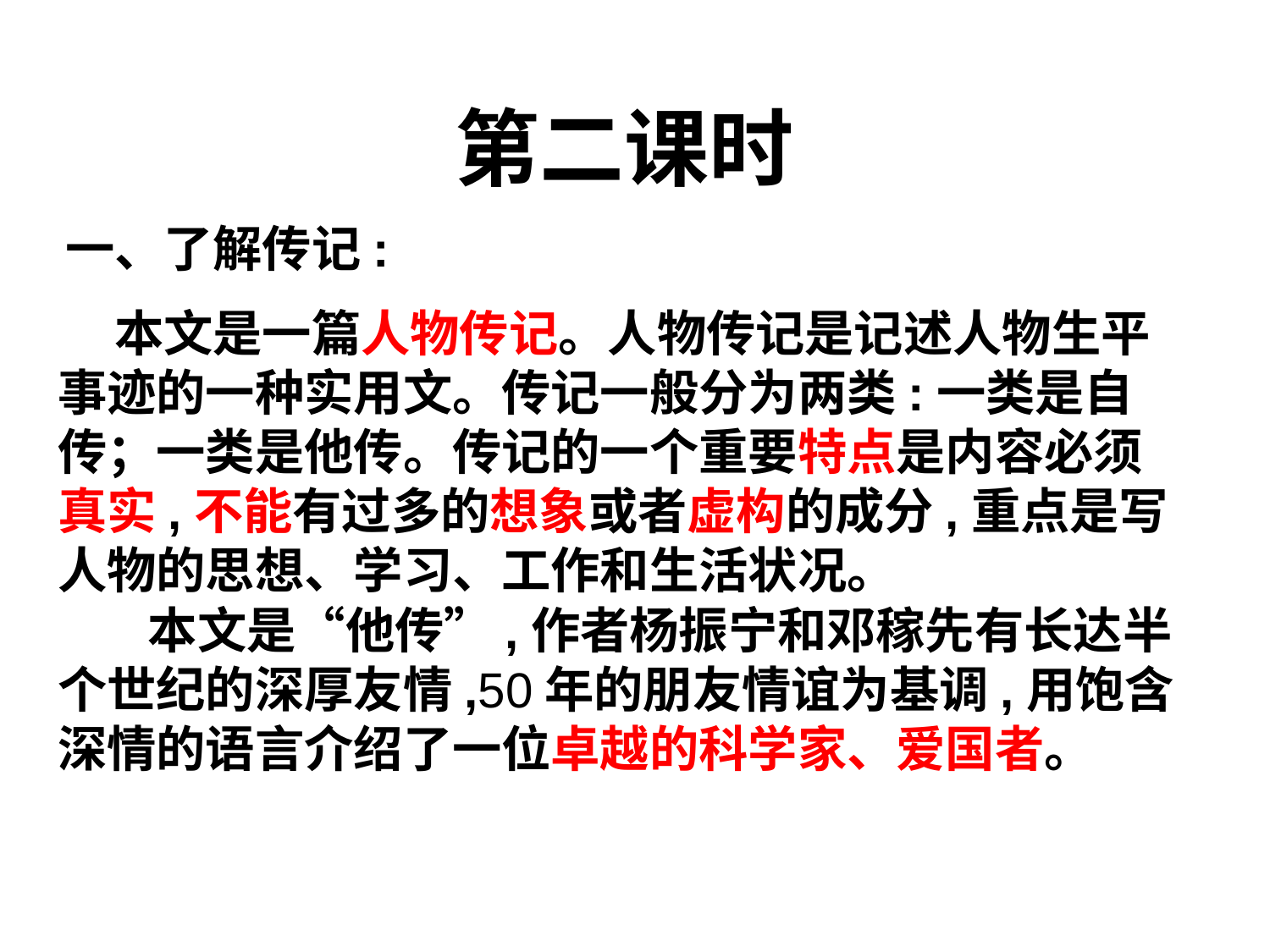

第二课时
一、了解传记:
    本文是一篇人物传记。人物传记是记述人物生平事迹的一种实用文。传记一般分为两类:一类是自传；一类是他传。传记的一个重要特点是内容必须真实,不能有过多的想象或者虚构的成分,重点是写人物的思想、学习、工作和生活状况。
       本文是“他传”,作者杨振宁和邓稼先有长达半个世纪的深厚友情,50年的朋友情谊为基调,用饱含深情的语言介绍了一位卓越的科学家、爱国者。